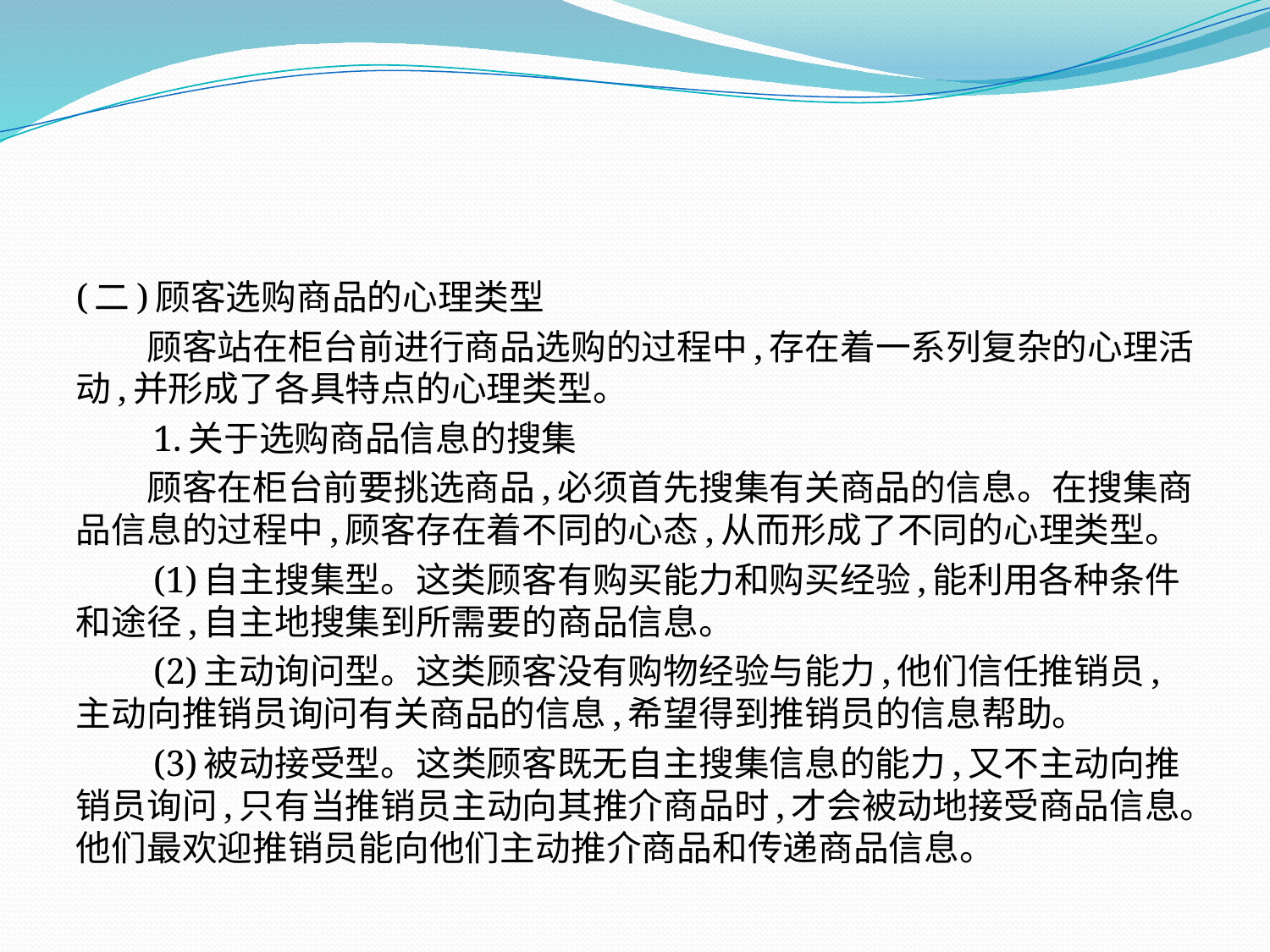

(二)顾客选购商品的心理类型
　　顾客站在柜台前进行商品选购的过程中,存在着一系列复杂的心理活动,并形成了各具特点的心理类型。
　　1.关于选购商品信息的搜集
　　顾客在柜台前要挑选商品,必须首先搜集有关商品的信息。在搜集商品信息的过程中,顾客存在着不同的心态,从而形成了不同的心理类型。
　　(1)自主搜集型。这类顾客有购买能力和购买经验,能利用各种条件和途径,自主地搜集到所需要的商品信息。
　　(2)主动询问型。这类顾客没有购物经验与能力,他们信任推销员,主动向推销员询问有关商品的信息,希望得到推销员的信息帮助。
　　(3)被动接受型。这类顾客既无自主搜集信息的能力,又不主动向推销员询问,只有当推销员主动向其推介商品时,才会被动地接受商品信息。他们最欢迎推销员能向他们主动推介商品和传递商品信息。